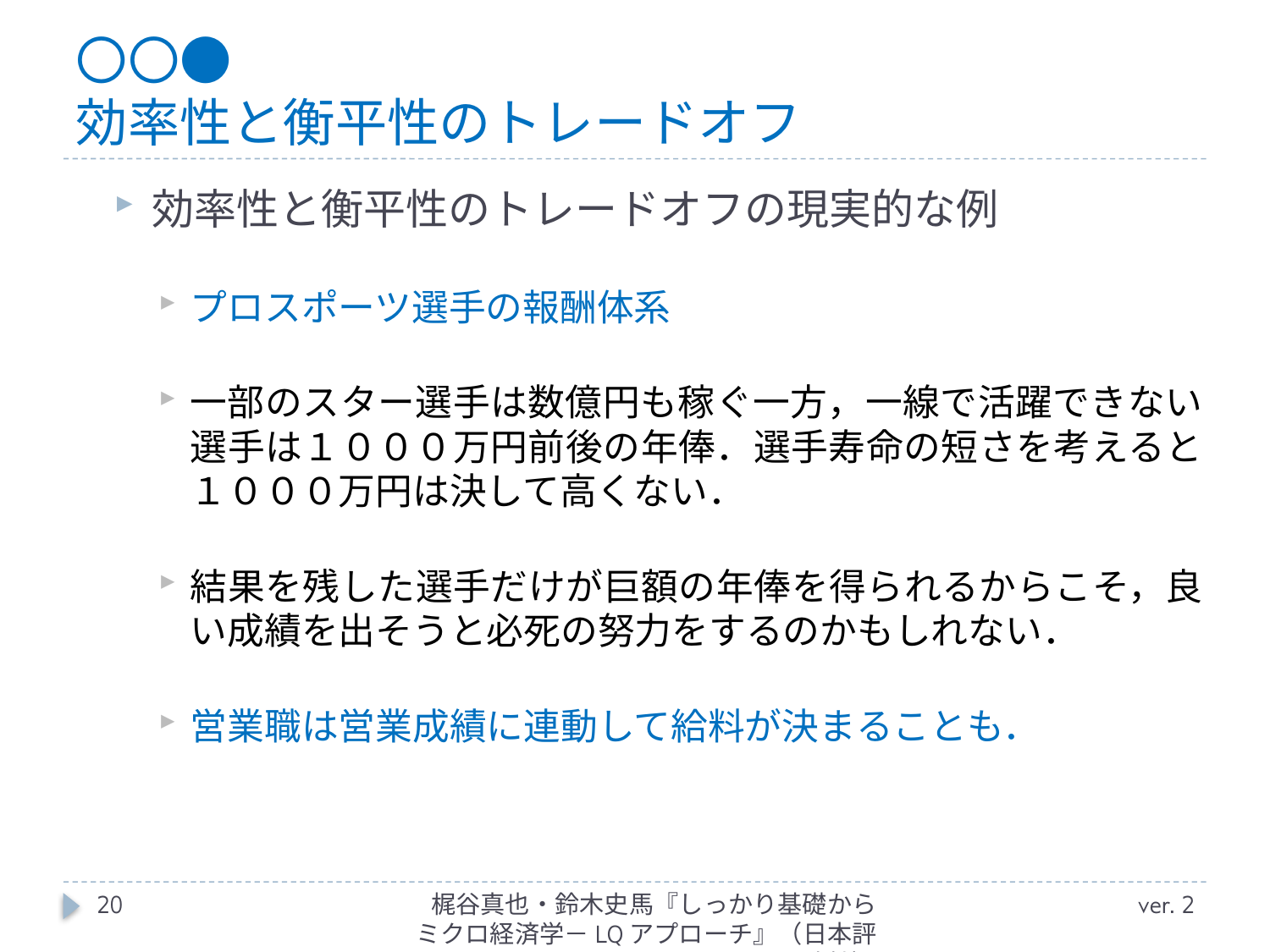

# 〇〇● 効率性と衡平性のトレードオフ
効率性と衡平性のトレードオフの現実的な例

プロスポーツ選手の報酬体系

一部のスター選手は数億円も稼ぐ一方，一線で活躍できない選手は１０００万円前後の年俸．選手寿命の短さを考えると１０００万円は決して高くない．

結果を残した選手だけが巨額の年俸を得られるからこそ，良い成績を出そうと必死の努力をするのかもしれない．

営業職は営業成績に連動して給料が決まることも．
20
梶谷真也・鈴木史馬『しっかり基礎からミクロ経済学－LQアプローチ』（日本評論社）
ver. 2